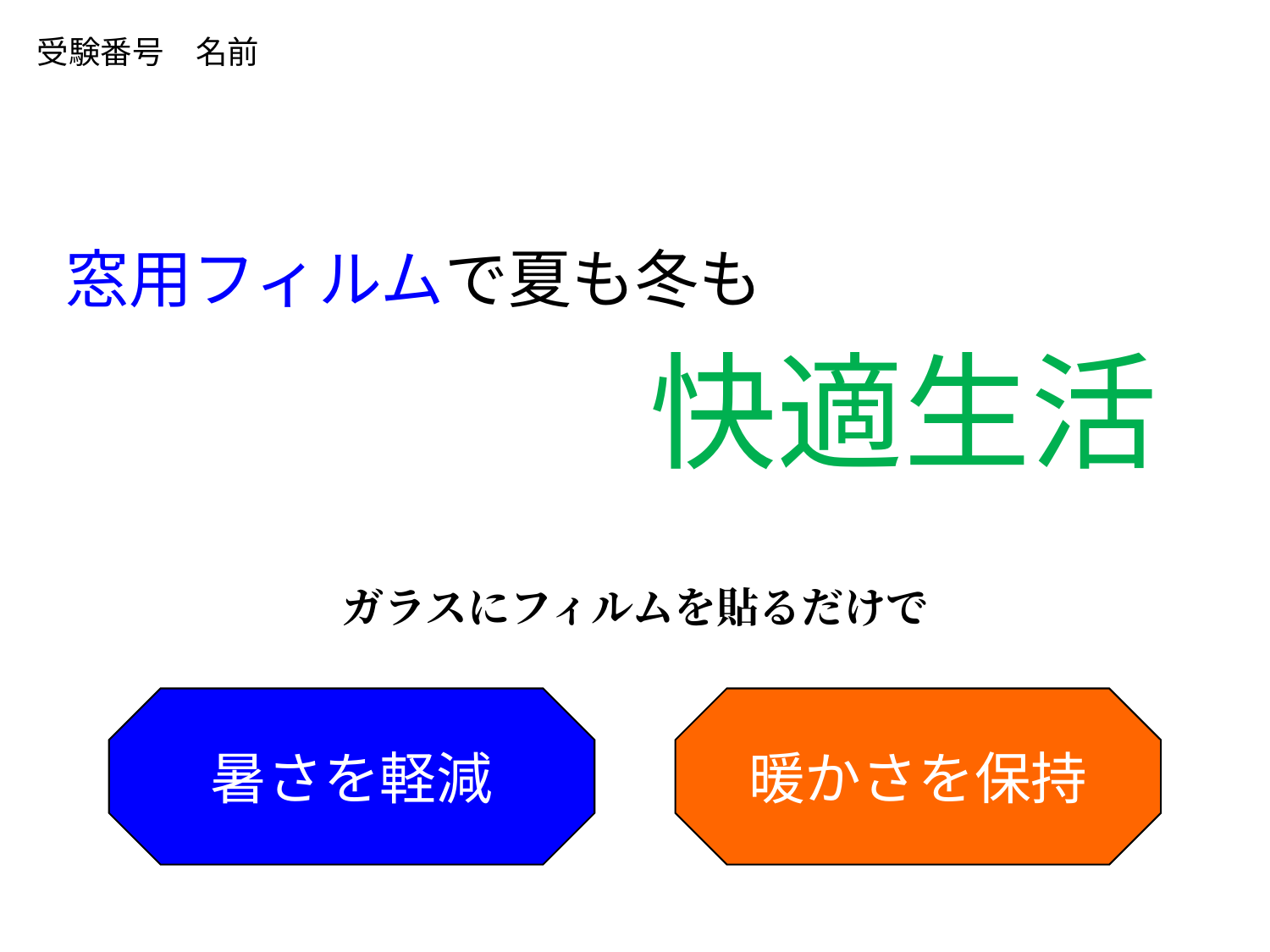

受験番号　名前
窓用フィルムで夏も冬も
快適生活
ガラスにフィルムを貼るだけで
暑さを軽減
暖かさを保持